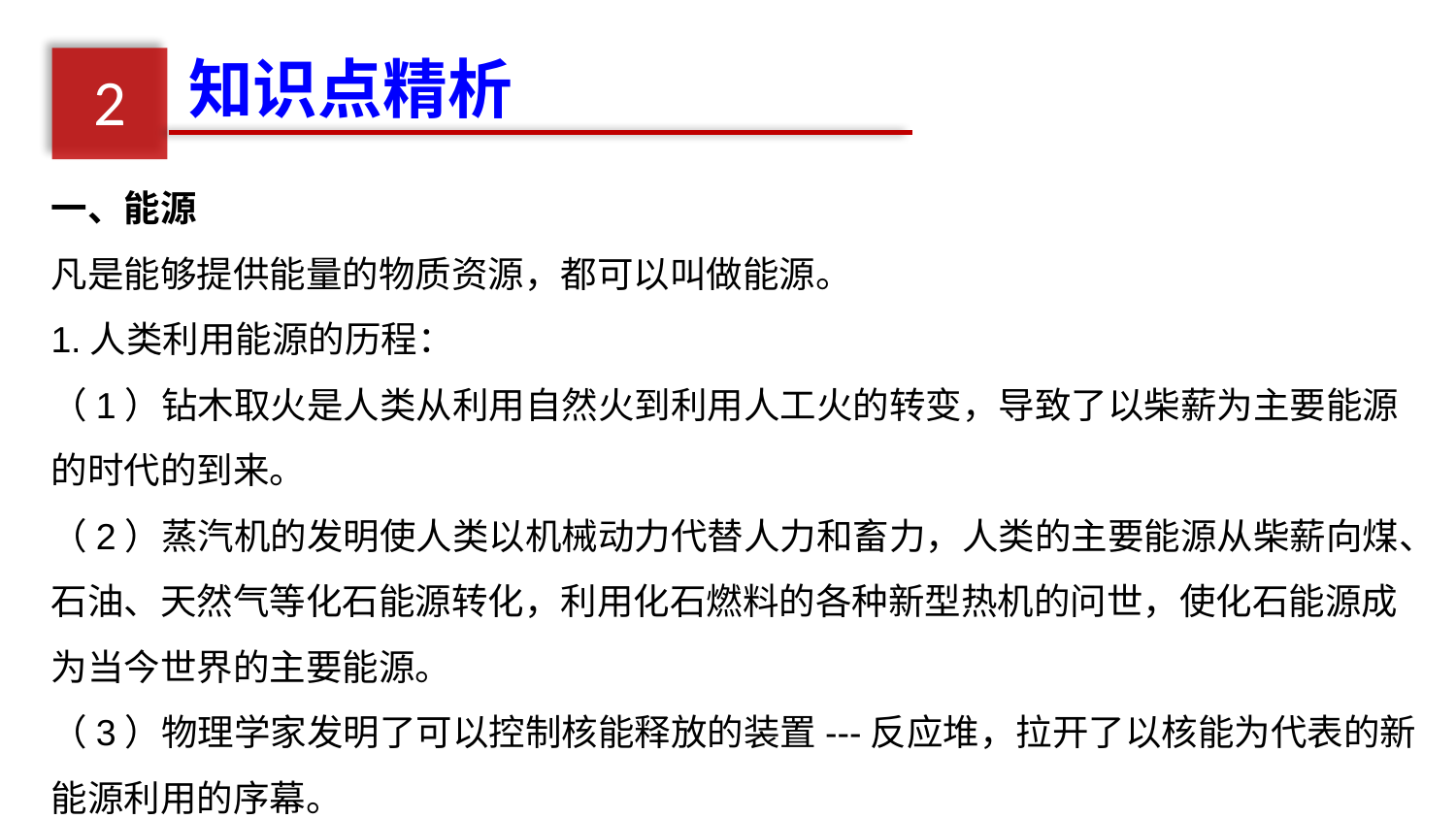

知识点精析

2
一、能源
凡是能够提供能量的物质资源，都可以叫做能源。
1.人类利用能源的历程：
（1）钻木取火是人类从利用自然火到利用人工火的转变，导致了以柴薪为主要能源的时代的到来。
（2）蒸汽机的发明使人类以机械动力代替人力和畜力，人类的主要能源从柴薪向煤、石油、天然气等化石能源转化，利用化石燃料的各种新型热机的问世，使化石能源成为当今世界的主要能源。
（3）物理学家发明了可以控制核能释放的装置---反应堆，拉开了以核能为代表的新能源利用的序幕。